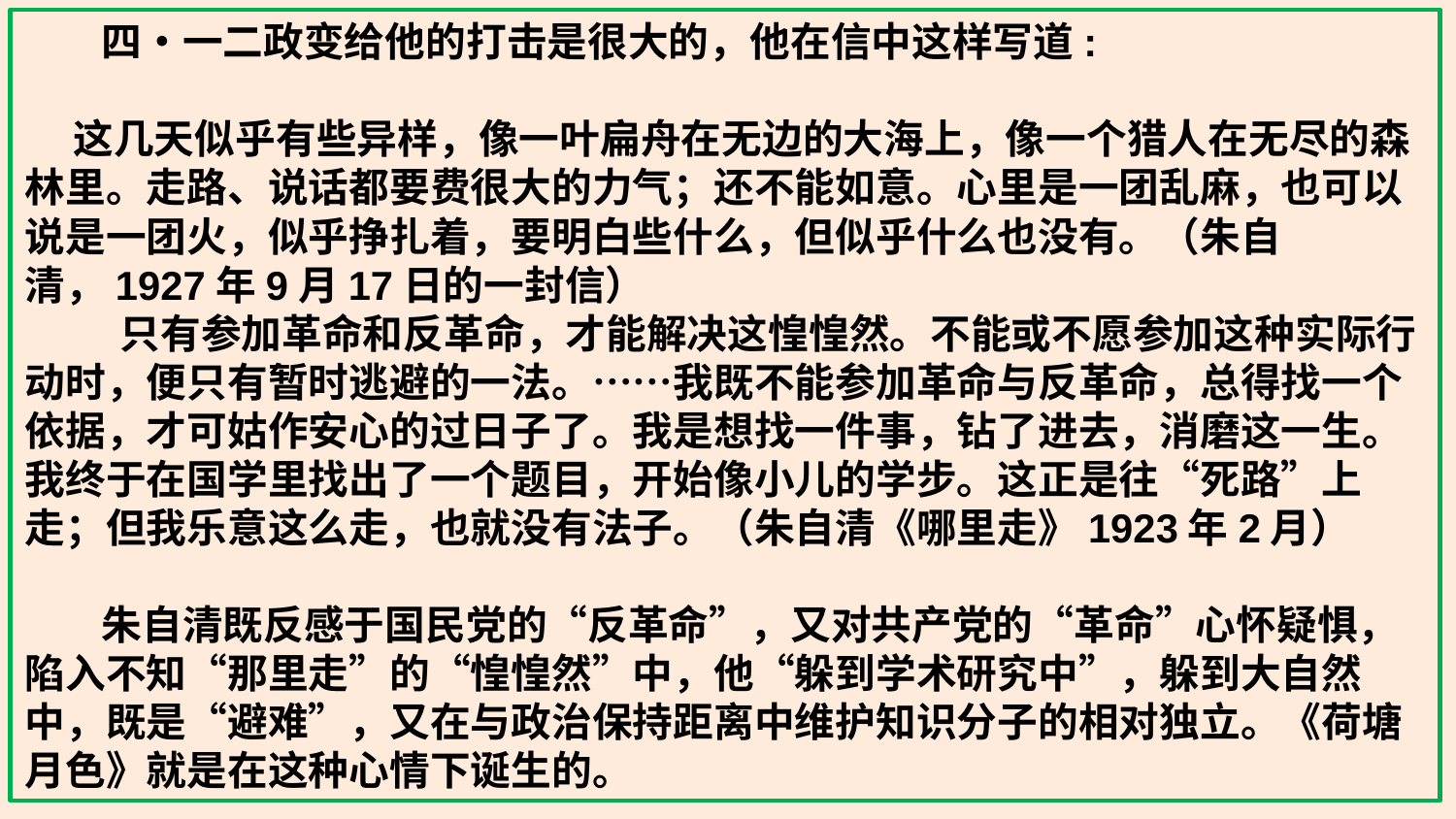

四•一二政变给他的打击是很大的，他在信中这样写道:

这几天似乎有些异样，像一叶扁舟在无边的大海上，像一个猎人在无尽的森林里。走路、说话都要费很大的力气；还不能如意。心里是一团乱麻，也可以说是一团火，似乎挣扎着，要明白些什么，但似乎什么也没有。（朱自清，1927年9月17日的一封信）
    只有参加革命和反革命，才能解决这惶惶然。不能或不愿参加这种实际行动时，便只有暂时逃避的一法。……我既不能参加革命与反革命，总得找一个依据，才可姑作安心的过日子了。我是想找一件事，钻了进去，消磨这一生。我终于在国学里找出了一个题目，开始像小儿的学步。这正是往“死路”上走；但我乐意这么走，也就没有法子。（朱自清《哪里走》1923年2月）

  朱自清既反感于国民党的“反革命”，又对共产党的“革命”心怀疑惧，陷入不知“那里走”的“惶惶然”中，他“躲到学术研究中”，躲到大自然中，既是“避难”，又在与政治保持距离中维护知识分子的相对独立。《荷塘月色》就是在这种心情下诞生的。